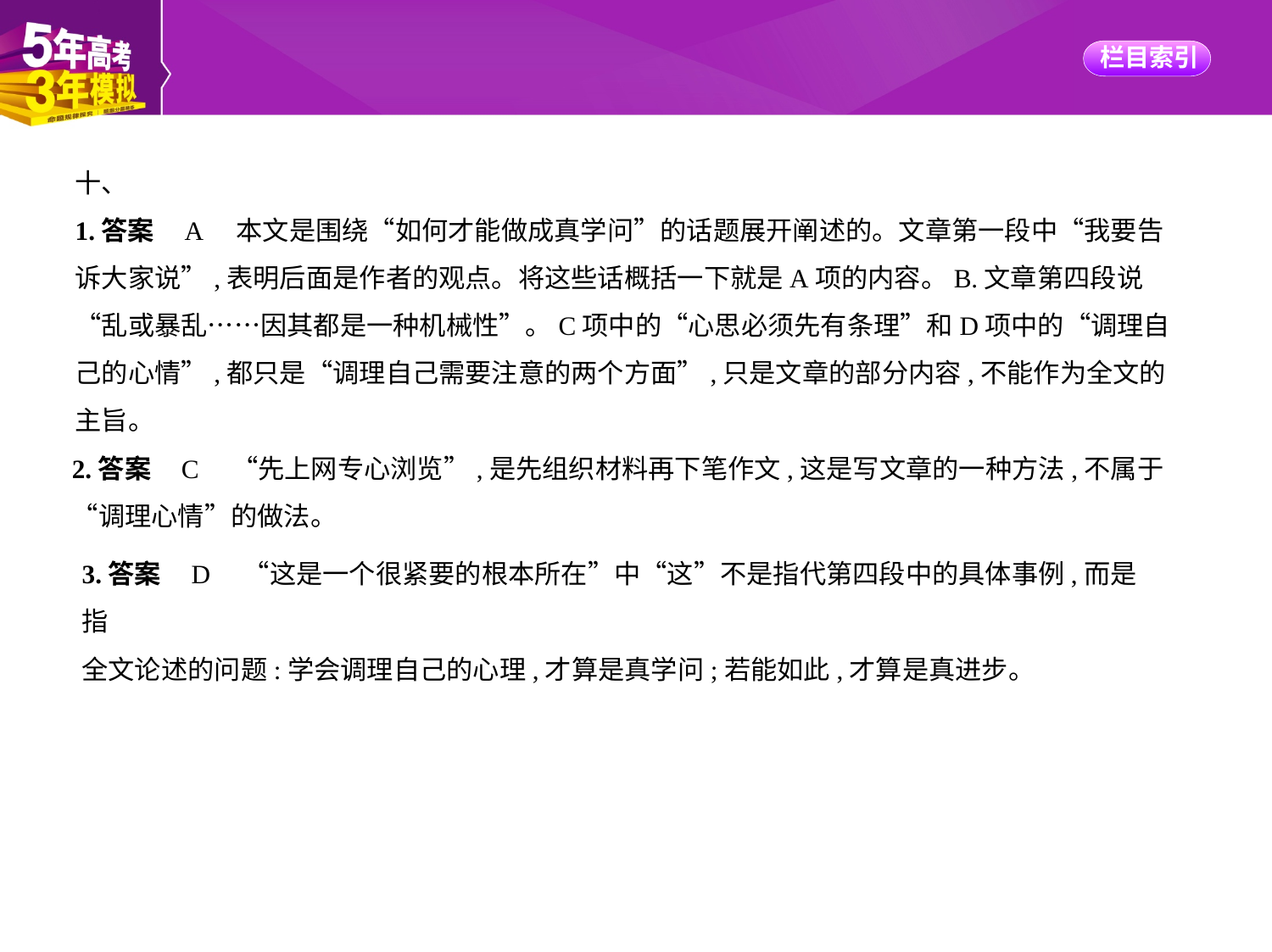

十、
1.答案    A　本文是围绕“如何才能做成真学问”的话题展开阐述的。文章第一段中“我要告
诉大家说”,表明后面是作者的观点。将这些话概括一下就是A项的内容。B.文章第四段说
“乱或暴乱……因其都是一种机械性”。C项中的“心思必须先有条理”和D项中的“调理自
己的心情”,都只是“调理自己需要注意的两个方面”,只是文章的部分内容,不能作为全文的
主旨。
2.答案    C　“先上网专心浏览”,是先组织材料再下笔作文,这是写文章的一种方法,不属于
“调理心情”的做法。
3.答案    D　“这是一个很紧要的根本所在”中“这”不是指代第四段中的具体事例,而是指
全文论述的问题:学会调理自己的心理,才算是真学问;若能如此,才算是真进步。